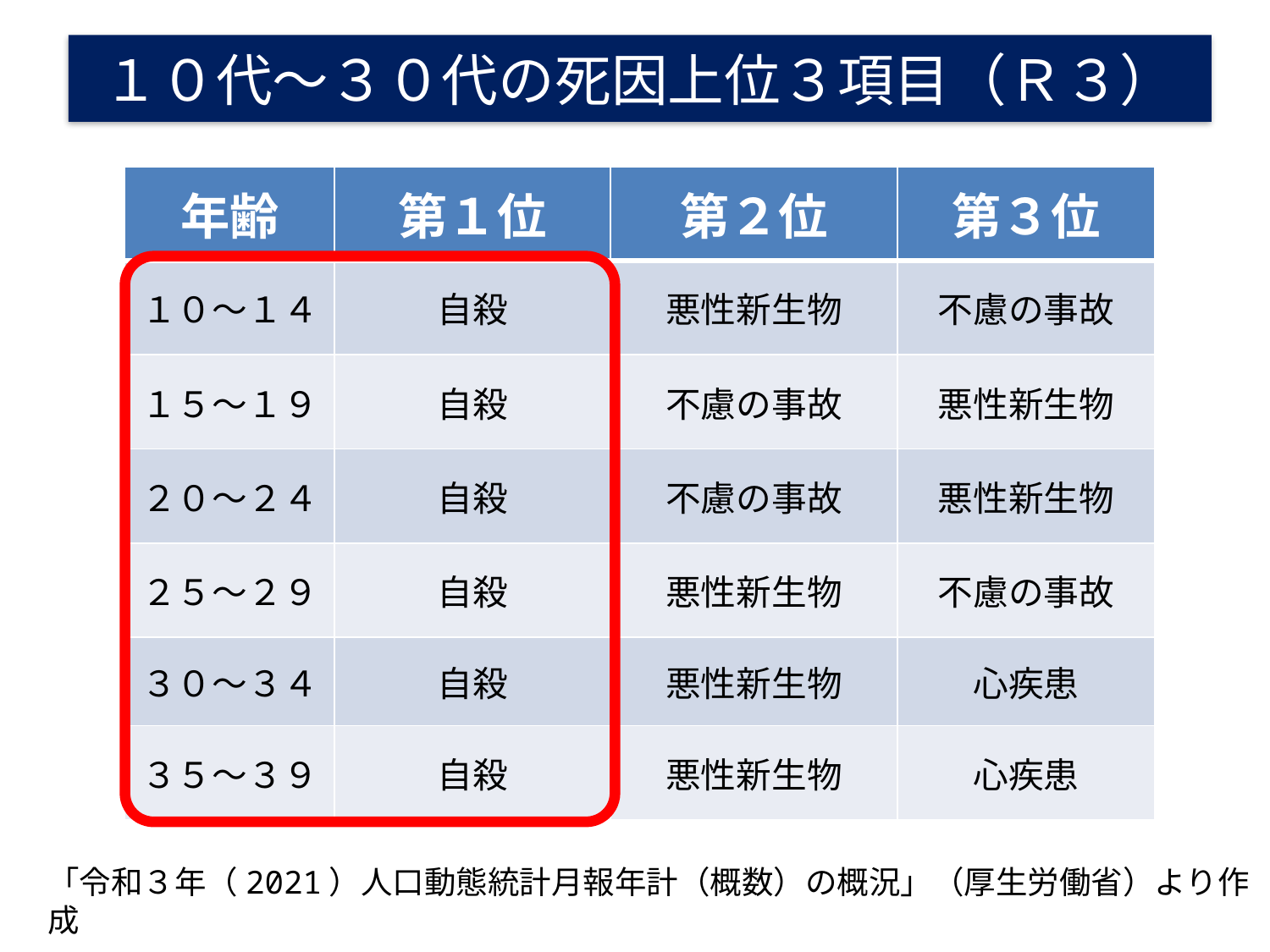

１０代～３０代の死因上位３項目（Ｒ３）
| 年齢 | 第１位 | 第２位 | 第３位 |
| --- | --- | --- | --- |
| １０～１４ | 自殺 | 悪性新生物 | 不慮の事故 |
| １５～１９ | 自殺 | 不慮の事故 | 悪性新生物 |
| ２０～２４ | 自殺 | 不慮の事故 | 悪性新生物 |
| ２５～２９ | 自殺 | 悪性新生物 | 不慮の事故 |
| ３０～３４ | 自殺 | 悪性新生物 | 心疾患 |
| ３５～３９ | 自殺 | 悪性新生物 | 心疾患 |

「令和３年（2021）人口動態統計月報年計（概数）の概況」（厚生労働省）より作成